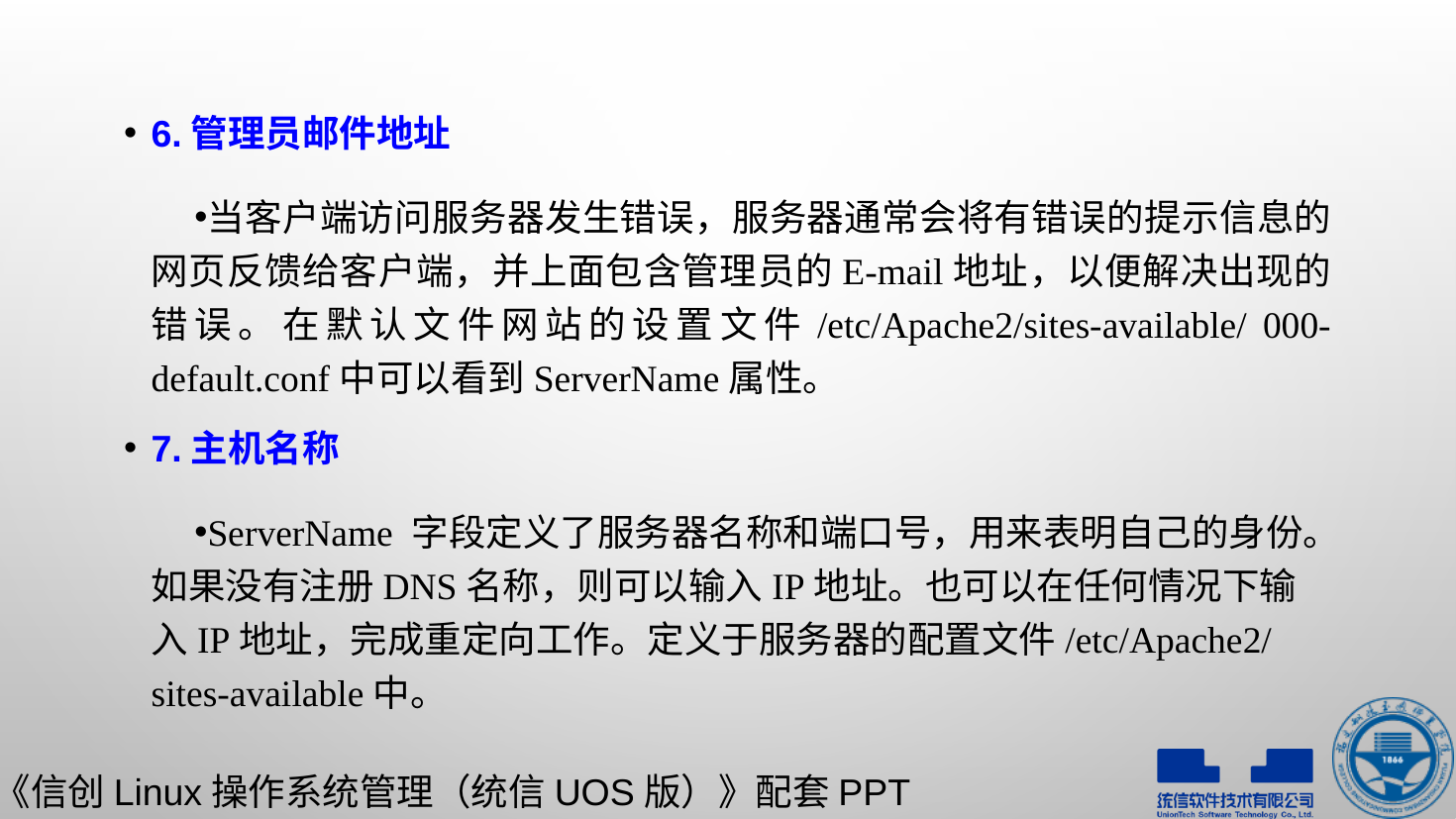

6.管理员邮件地址
当客户端访问服务器发生错误，服务器通常会将有错误的提示信息的网页反馈给客户端，并上面包含管理员的E-mail地址，以便解决出现的错误。在默认文件网站的设置文件/etc/Apache2/sites-available/ 000-default.conf中可以看到ServerName属性。
7.主机名称
ServerName 字段定义了服务器名称和端口号，用来表明自己的身份。如果没有注册DNS名称，则可以输入IP地址。也可以在任何情况下输入IP地址，完成重定向工作。定义于服务器的配置文件/etc/Apache2/sites-available中。